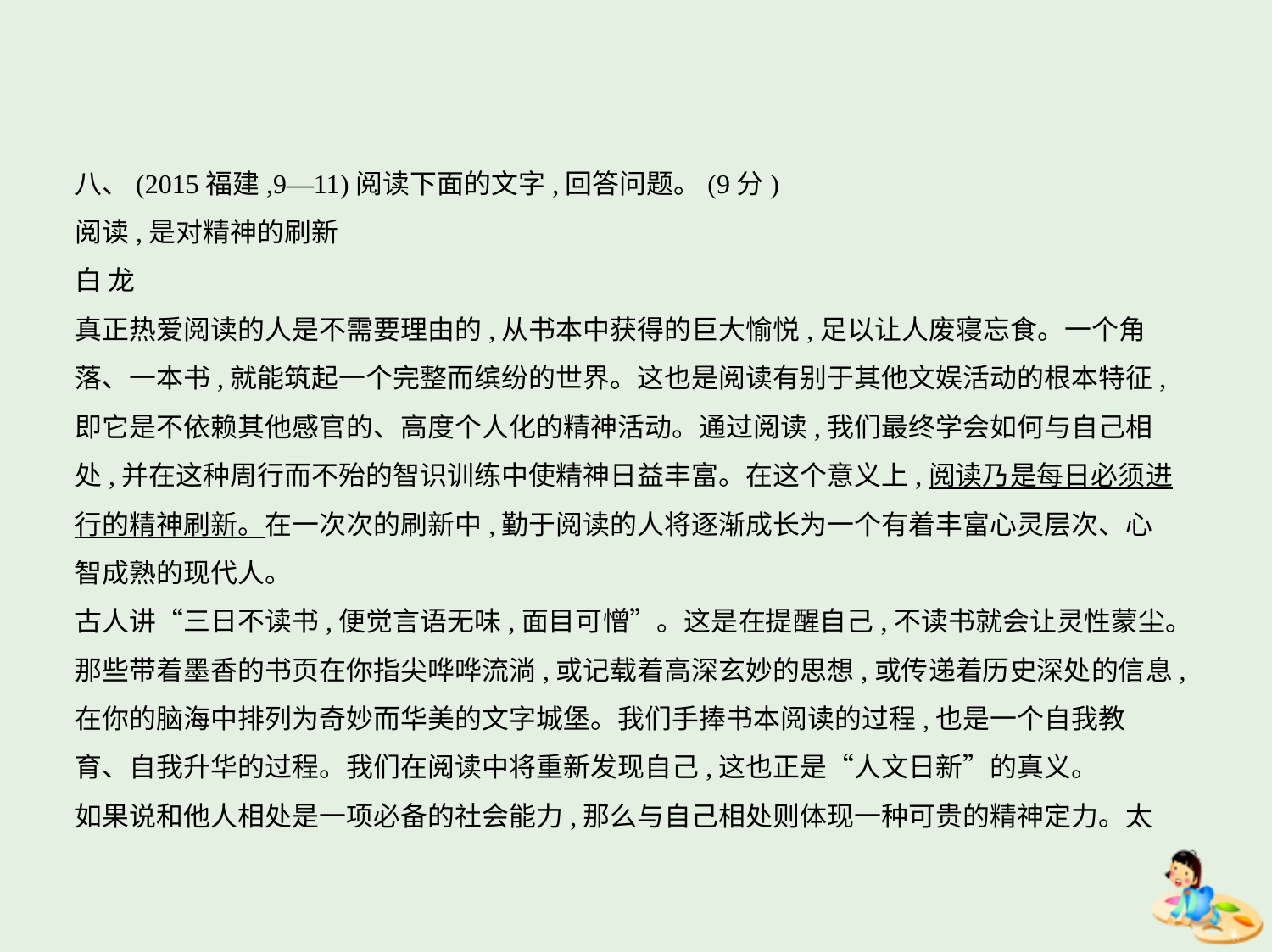

八、(2015福建,9—11)阅读下面的文字,回答问题。(9分)
阅读,是对精神的刷新
白 龙
真正热爱阅读的人是不需要理由的,从书本中获得的巨大愉悦,足以让人废寝忘食。一个角
落、一本书,就能筑起一个完整而缤纷的世界。这也是阅读有别于其他文娱活动的根本特征,
即它是不依赖其他感官的、高度个人化的精神活动。通过阅读,我们最终学会如何与自己相
处,并在这种周行而不殆的智识训练中使精神日益丰富。在这个意义上,阅读乃是每日必须进
行的精神刷新。在一次次的刷新中,勤于阅读的人将逐渐成长为一个有着丰富心灵层次、心
智成熟的现代人。
古人讲“三日不读书,便觉言语无味,面目可憎”。这是在提醒自己,不读书就会让灵性蒙尘。
那些带着墨香的书页在你指尖哗哗流淌,或记载着高深玄妙的思想,或传递着历史深处的信息,
在你的脑海中排列为奇妙而华美的文字城堡。我们手捧书本阅读的过程,也是一个自我教
育、自我升华的过程。我们在阅读中将重新发现自己,这也正是“人文日新”的真义。
如果说和他人相处是一项必备的社会能力,那么与自己相处则体现一种可贵的精神定力。太